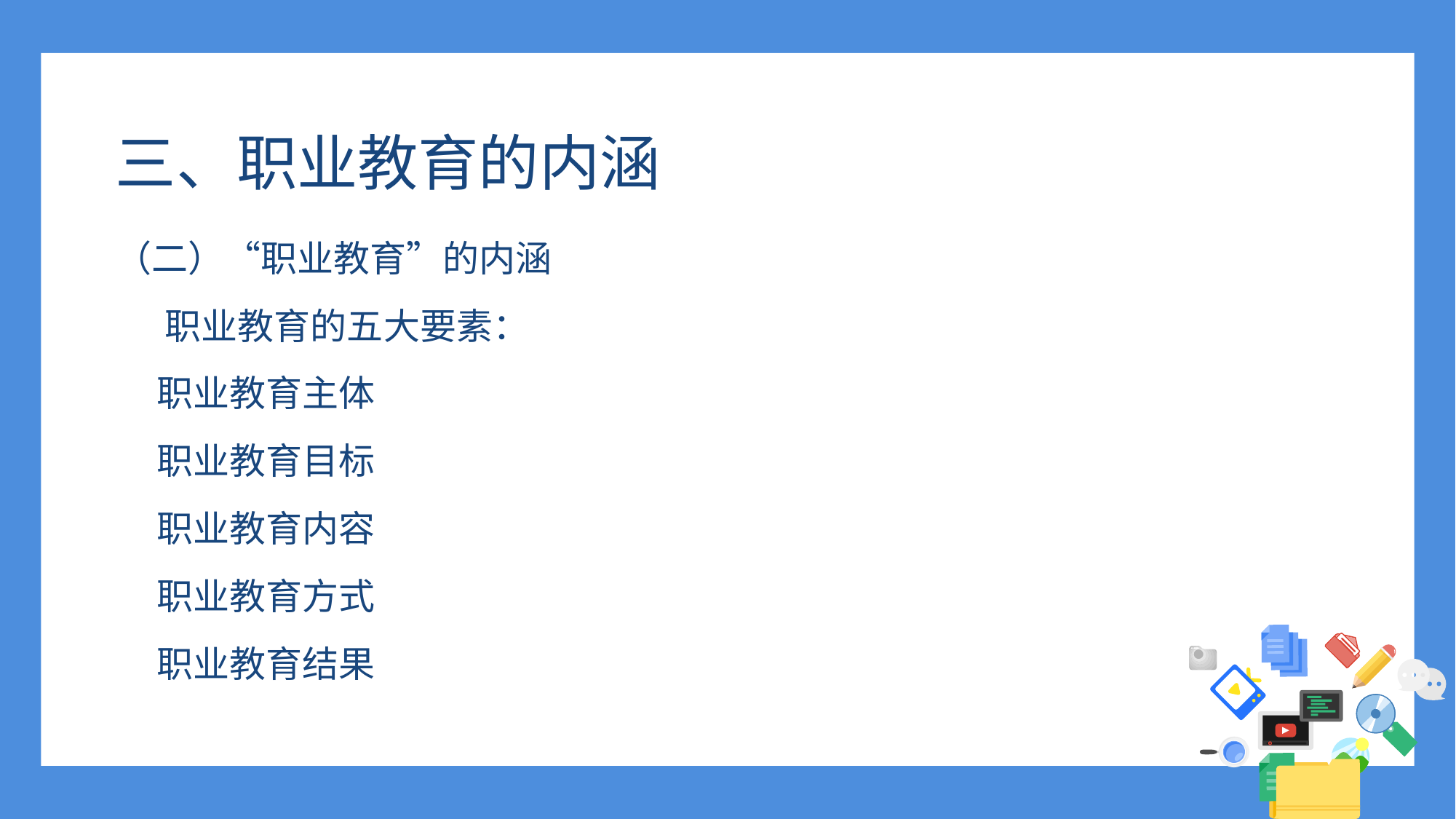

# 三、职业教育的内涵
（二）“职业教育”的内涵
     职业教育的五大要素：
    职业教育主体
    职业教育目标
    职业教育内容
    职业教育方式
    职业教育结果